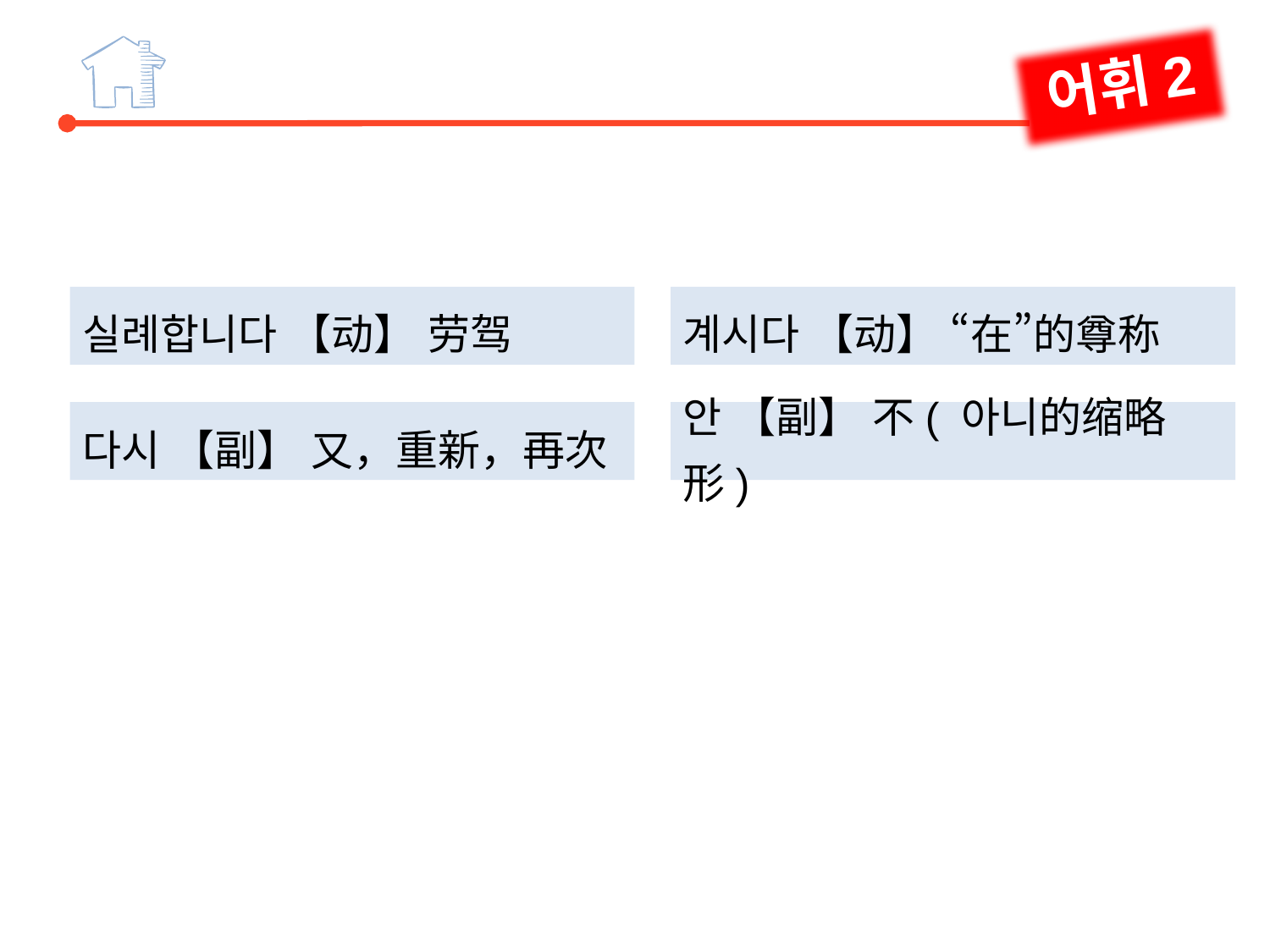

어휘2

실례합니다 【动】 劳驾
계시다 【动】 “在”的尊称
다시 【副】 又，重新，再次
안 【副】 不( 아니的缩略形)